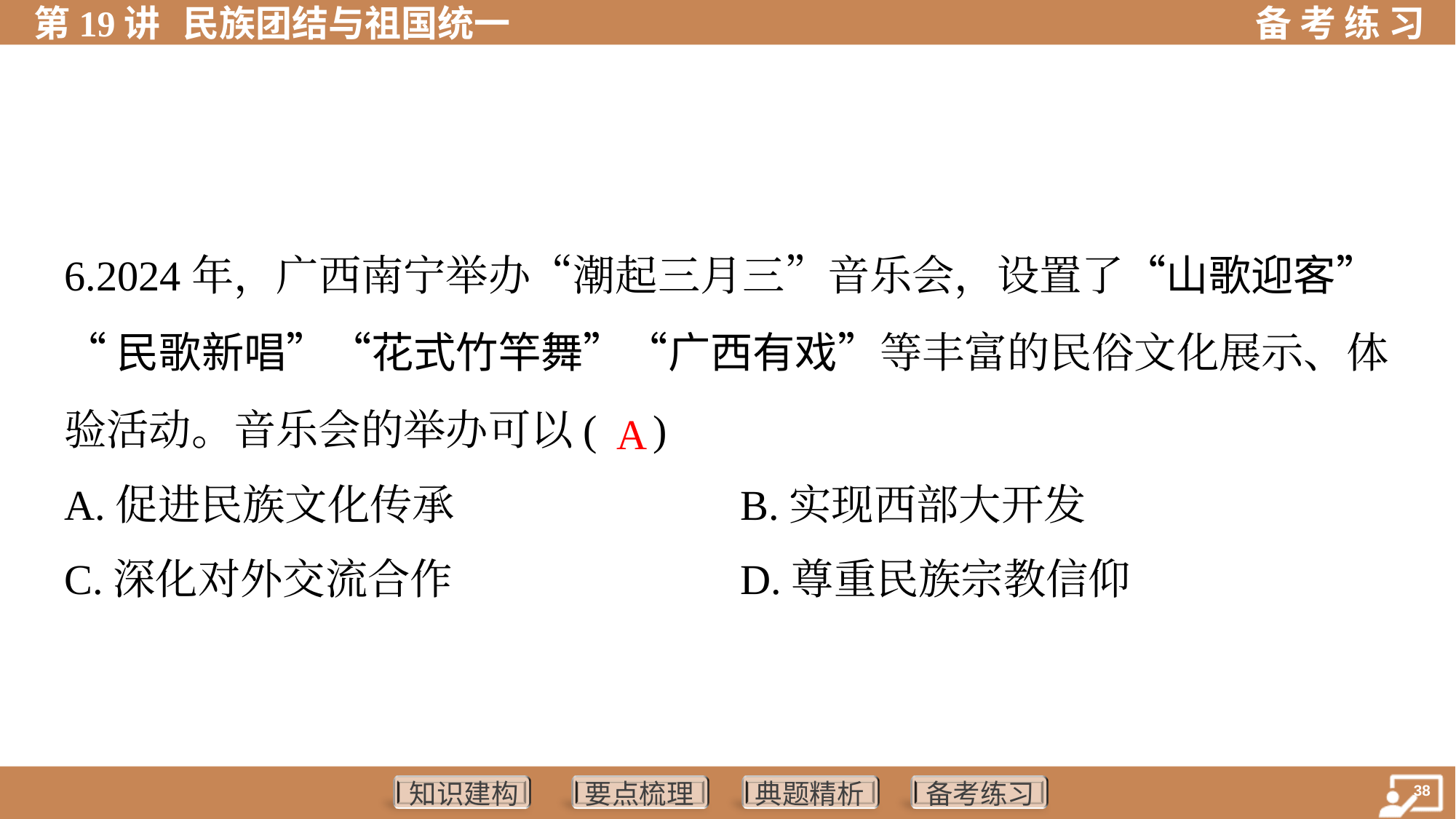

6.2024年，广西南宁举办“潮起三月三”音乐会，设置了“山歌迎客”
“民歌新唱”“花式竹竿舞”“广西有戏”等丰富的民俗文化展示、体
验活动。音乐会的举办可以(     )
  A
A.促进民族文化传承	B.实现西部大开发
C.深化对外交流合作	D.尊重民族宗教信仰